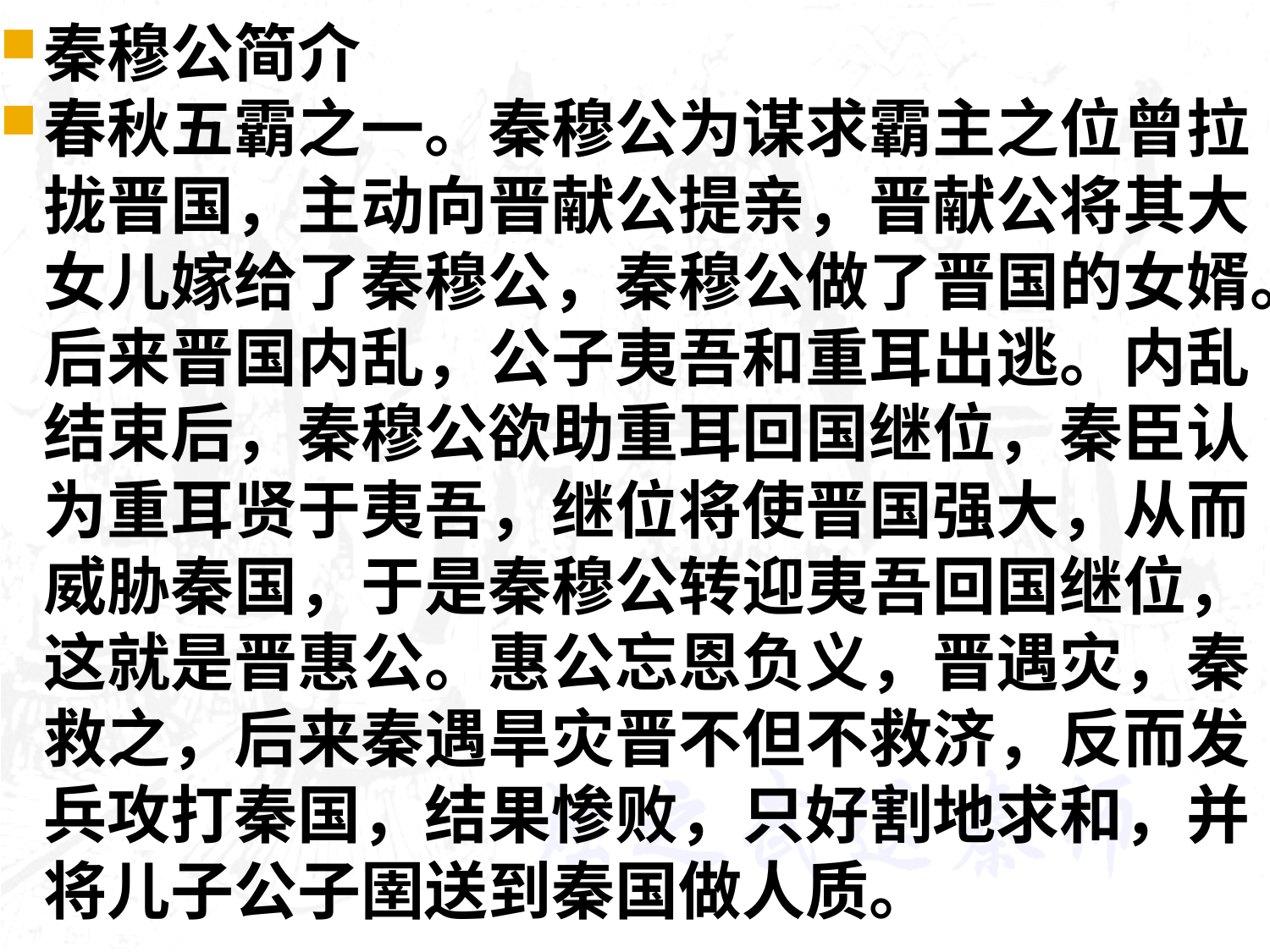

秦穆公简介
春秋五霸之一。秦穆公为谋求霸主之位曾拉拢晋国，主动向晋献公提亲，晋献公将其大女儿嫁给了秦穆公，秦穆公做了晋国的女婿。后来晋国内乱，公子夷吾和重耳出逃。内乱结束后，秦穆公欲助重耳回国继位，秦臣认为重耳贤于夷吾，继位将使晋国强大，从而威胁秦国，于是秦穆公转迎夷吾回国继位，这就是晋惠公。惠公忘恩负义，晋遇灾，秦救之，后来秦遇旱灾晋不但不救济，反而发兵攻打秦国，结果惨败，只好割地求和，并将儿子公子圉送到秦国做人质。
#